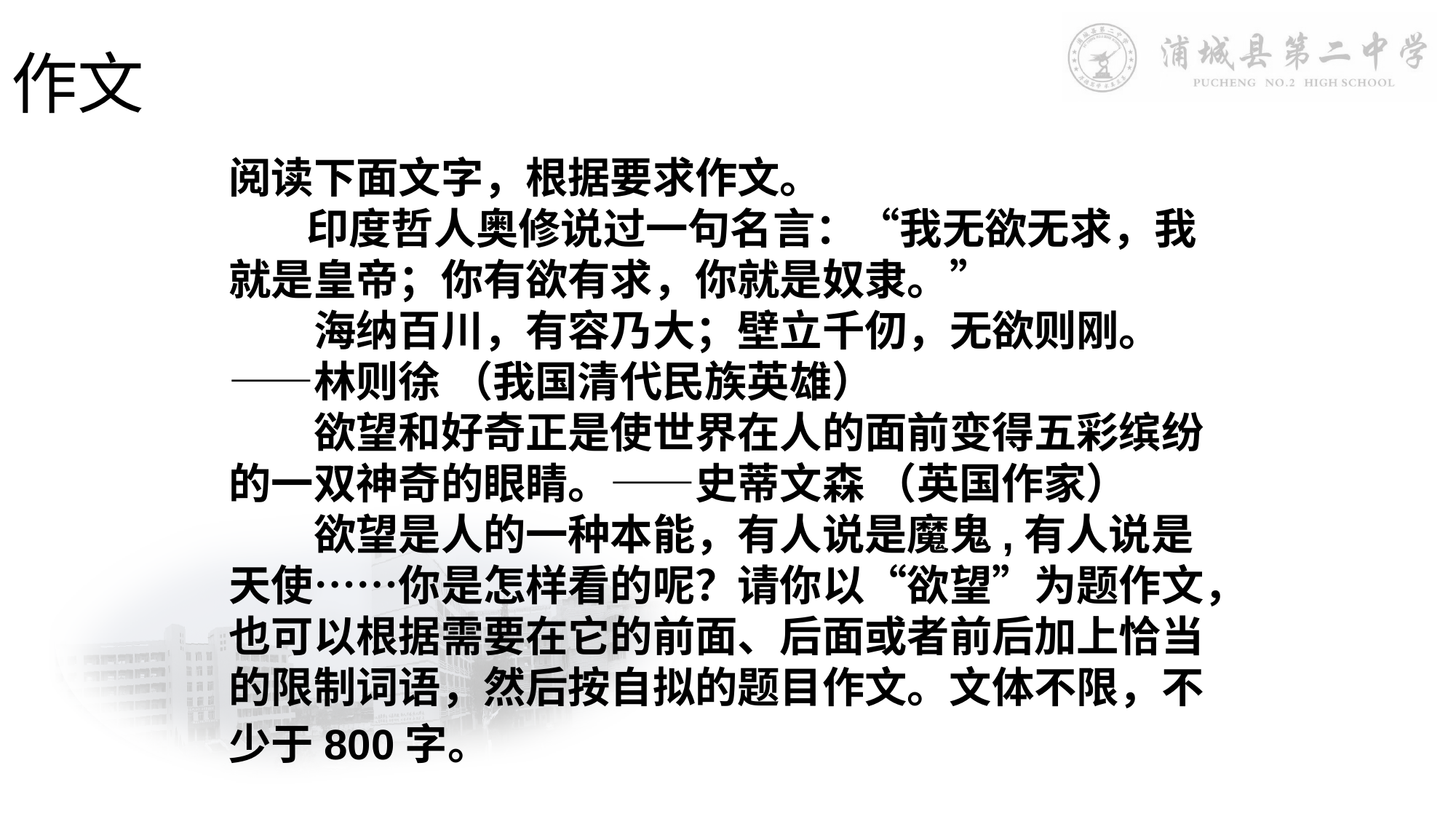

作文
阅读下面文字，根据要求作文。
       印度哲人奥修说过一句名言：“我无欲无求，我就是皇帝；你有欲有求，你就是奴隶。”
　　海纳百川，有容乃大；壁立千仞，无欲则刚。——林则徐 （我国清代民族英雄）
　　欲望和好奇正是使世界在人的面前变得五彩缤纷的一双神奇的眼睛。——史蒂文森 （英国作家）
　　欲望是人的一种本能，有人说是魔鬼,有人说是天使……你是怎样看的呢？请你以“欲望”为题作文，也可以根据需要在它的前面、后面或者前后加上恰当的限制词语，然后按自拟的题目作文。文体不限，不少于800字。